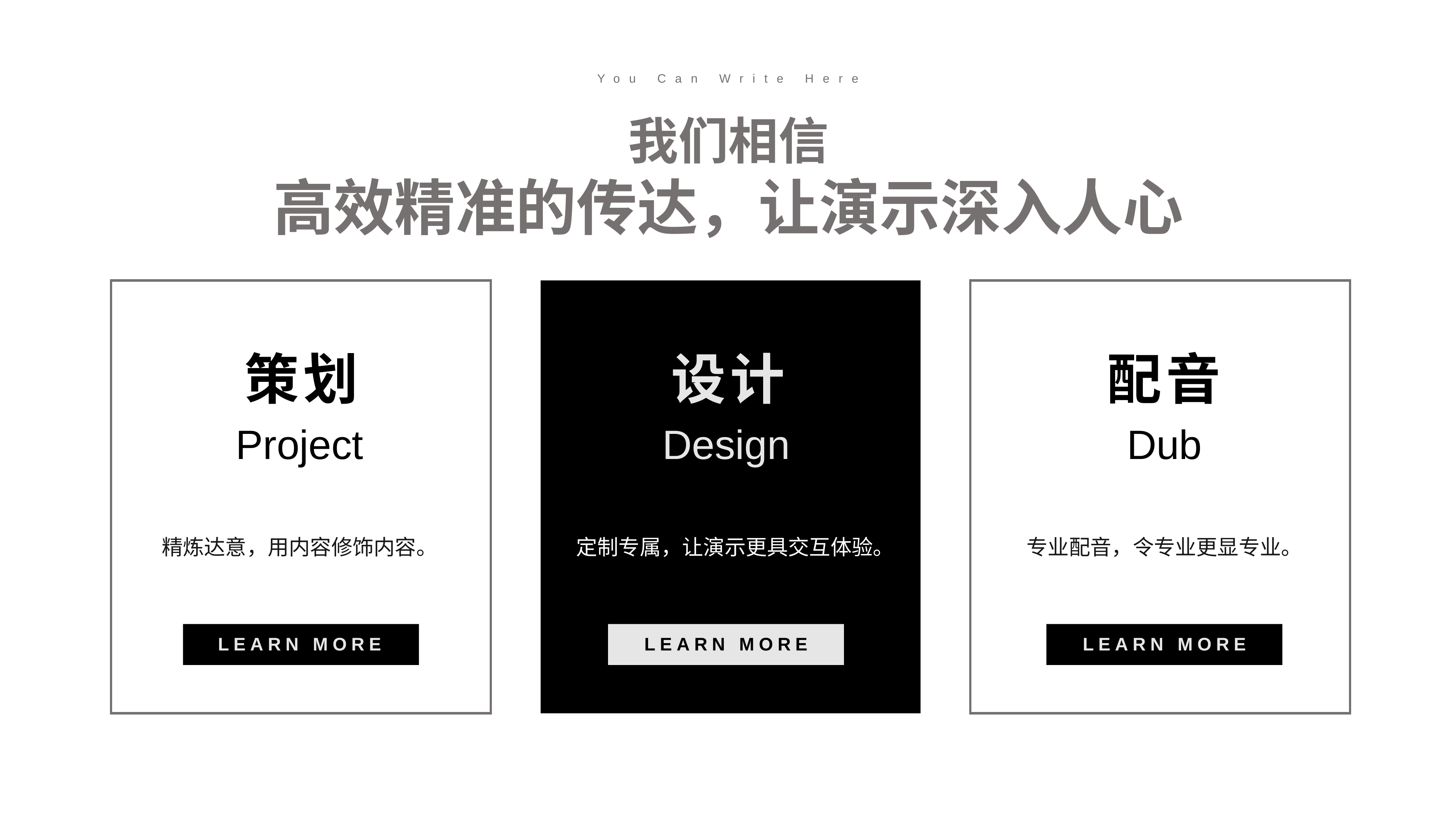

You Can Write Here
我们相信
高效精准的传达，让演示深入人心

策划
设计
配音
Project
Design
Dub
精炼达意，用内容修饰内容。
定制专属，让演示更具交互体验。
专业配音，令专业更显专业。

LEARN MORE
LEARN MORE
LEARN MORE